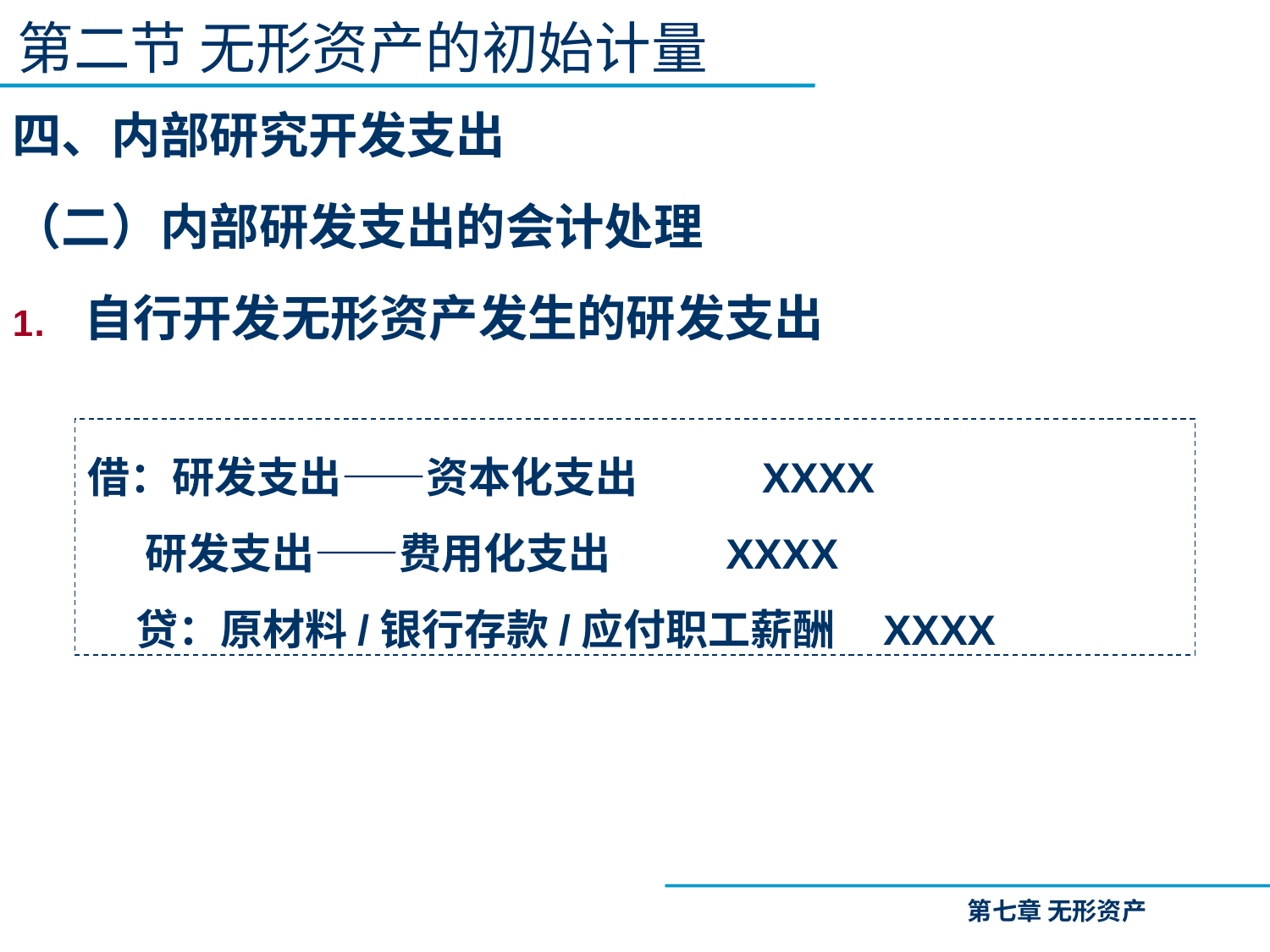

第二节 无形资产的初始计量
四、内部研究开发支出
（二）内部研发支出的会计处理
自行开发无形资产发生的研发支出
借：研发支出——资本化支出            XXXX
     研发支出——费用化支出           XXXX
    贷：原材料/银行存款/应付职工薪酬    XXXX